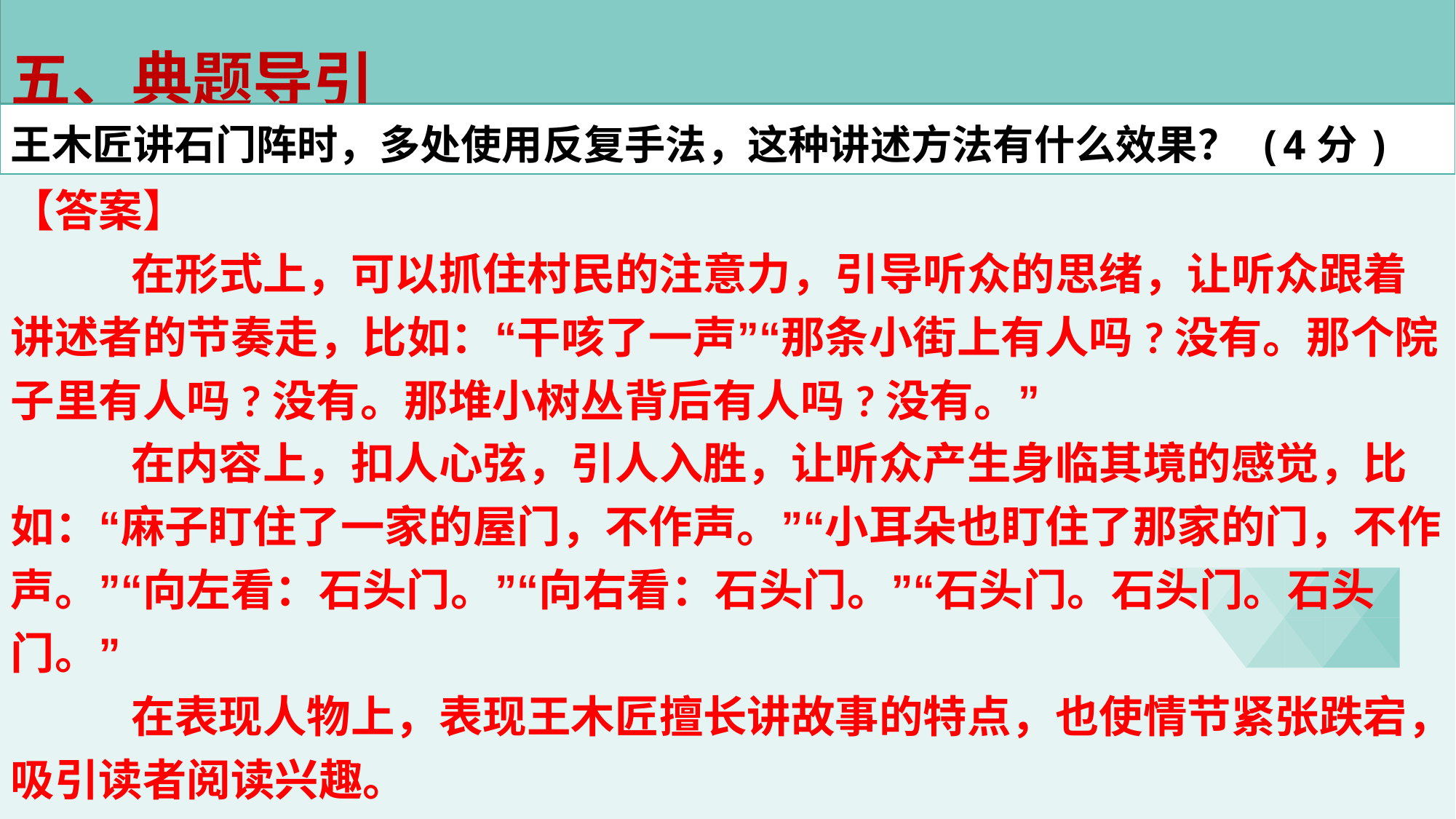

五、典题导引

王木匠讲石门阵时，多处使用反复手法，这种讲述方法有什么效果？ (4分)
【答案】
         在形式上，可以抓住村民的注意力，引导听众的思绪，让听众跟着讲述者的节奏走，比如：“干咳了一声”“那条小街上有人吗?没有。那个院子里有人吗?没有。那堆小树丛背后有人吗?没有。”
         在内容上，扣人心弦，引人入胜，让听众产生身临其境的感觉，比如：“麻子盯住了一家的屋门，不作声。”“小耳朵也盯住了那家的门，不作声。”“向左看：石头门。”“向右看：石头门。”“石头门。石头门。石头门。”
         在表现人物上，表现王木匠擅长讲故事的特点，也使情节紧张跌宕，吸引读者阅读兴趣。